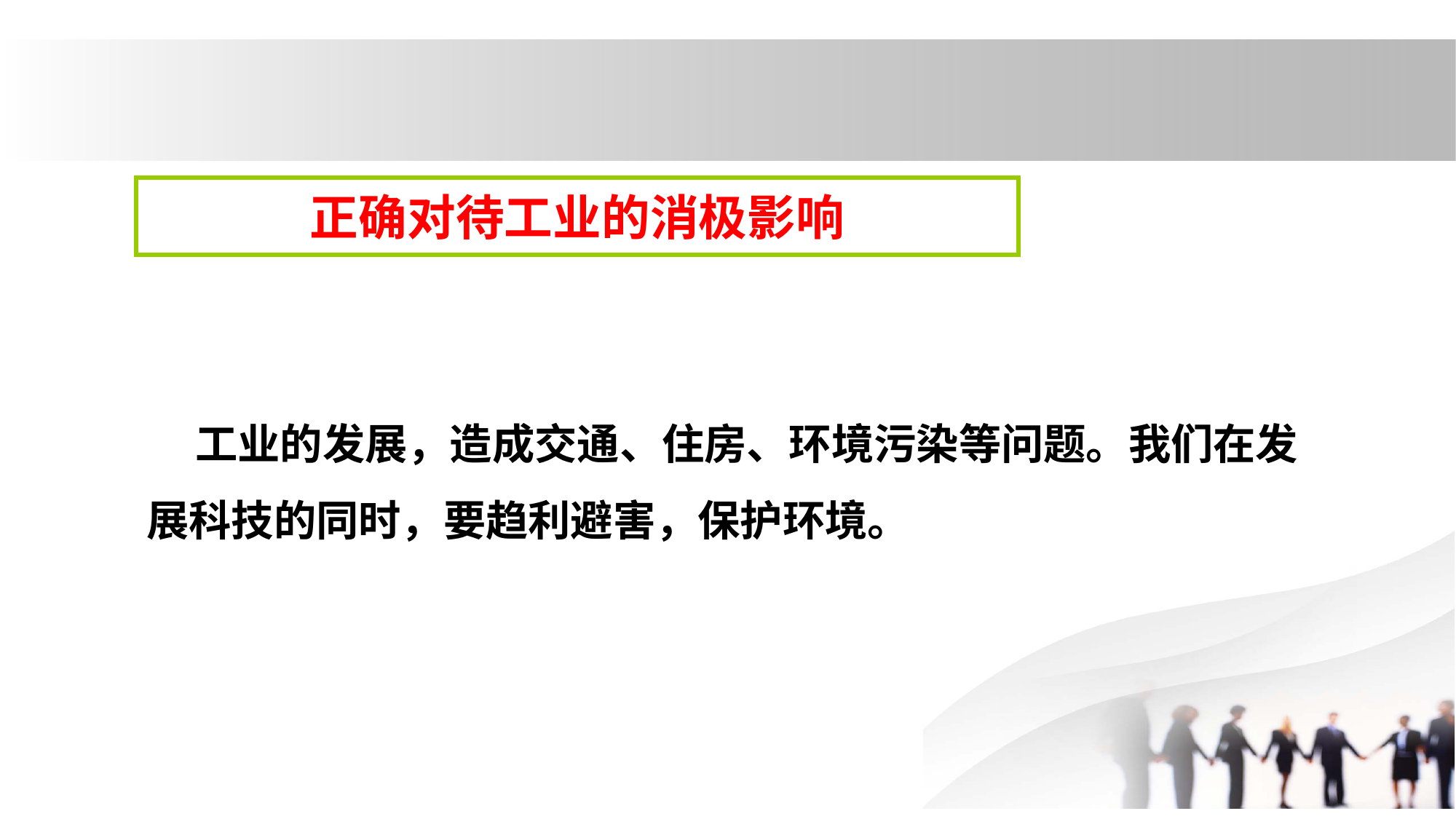

正确对待工业的消极影响
    工业的发展，造成交通、住房、环境污染等问题。我们在发展科技的同时，要趋利避害，保护环境。